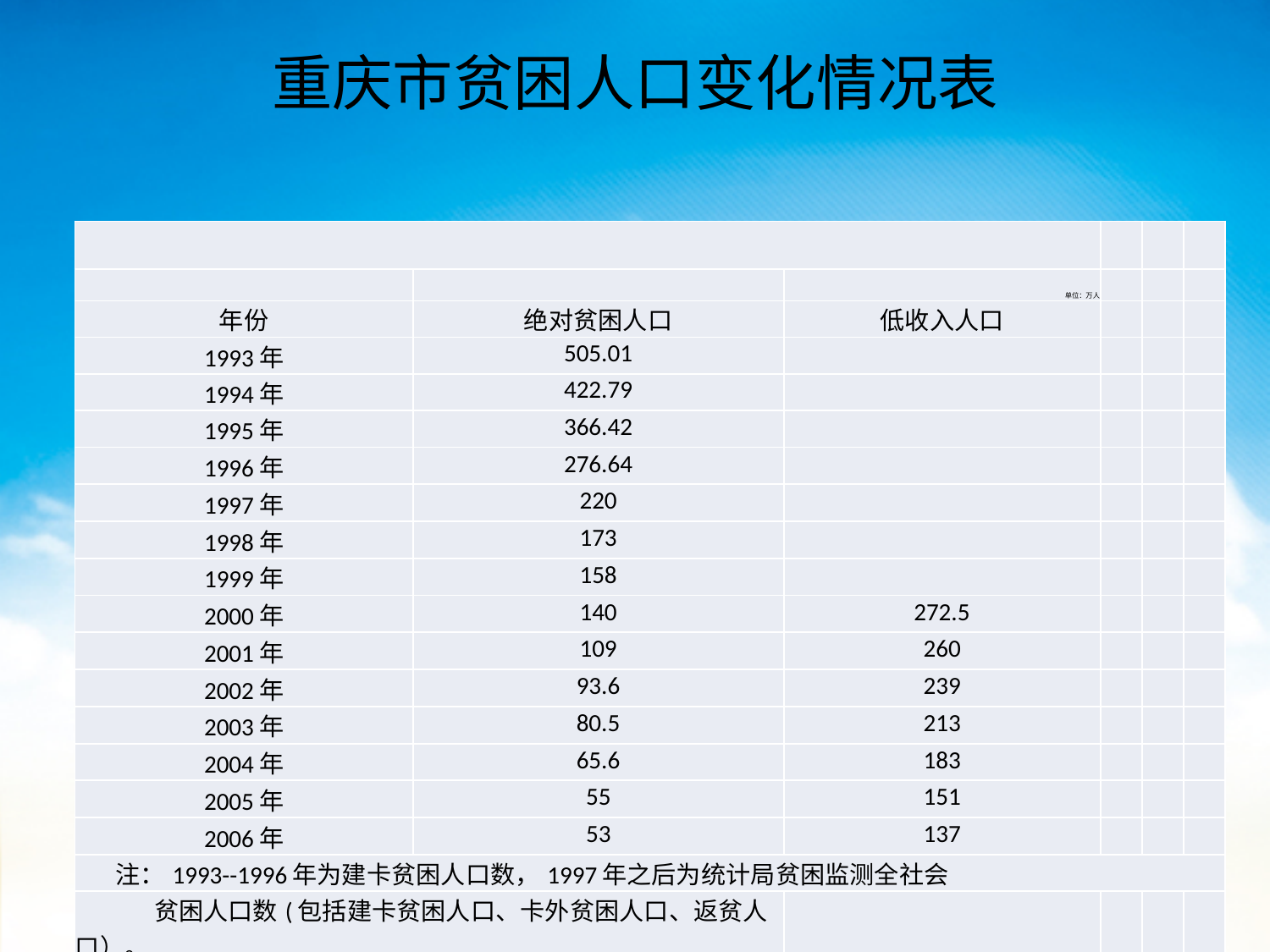

# 重庆市贫困人口变化情况表
|  |  |  |  |  |  |
| --- | --- | --- | --- | --- | --- |
|  |  | 单位：万人 |  |  |  |
| 年份 | 绝对贫困人口 | 低收入人口 |  |  |  |
| 1993年 | 505.01 |  |  |  |  |
| 1994年 | 422.79 |  |  |  |  |
| 1995年 | 366.42 |  |  |  |  |
| 1996年 | 276.64 |  |  |  |  |
| 1997年 | 220 |  |  |  |  |
| 1998年 | 173 |  |  |  |  |
| 1999年 | 158 |  |  |  |  |
| 2000年 | 140 | 272.5 |  |  |  |
| 2001年 | 109 | 260 |  |  |  |
| 2002年 | 93.6 | 239 |  |  |  |
| 2003年 | 80.5 | 213 |  |  |  |
| 2004年 | 65.6 | 183 |  |  |  |
| 2005年 | 55 | 151 |  |  |  |
| 2006年 | 53 | 137 |  |  |  |
| 注：1993--1996年为建卡贫困人口数，1997年之后为统计局贫困监测全社会 |  |  |  |  |  |
| 贫困人口数(包括建卡贫困人口、卡外贫困人口、返贫人口）。 |  |  |  |  |  |